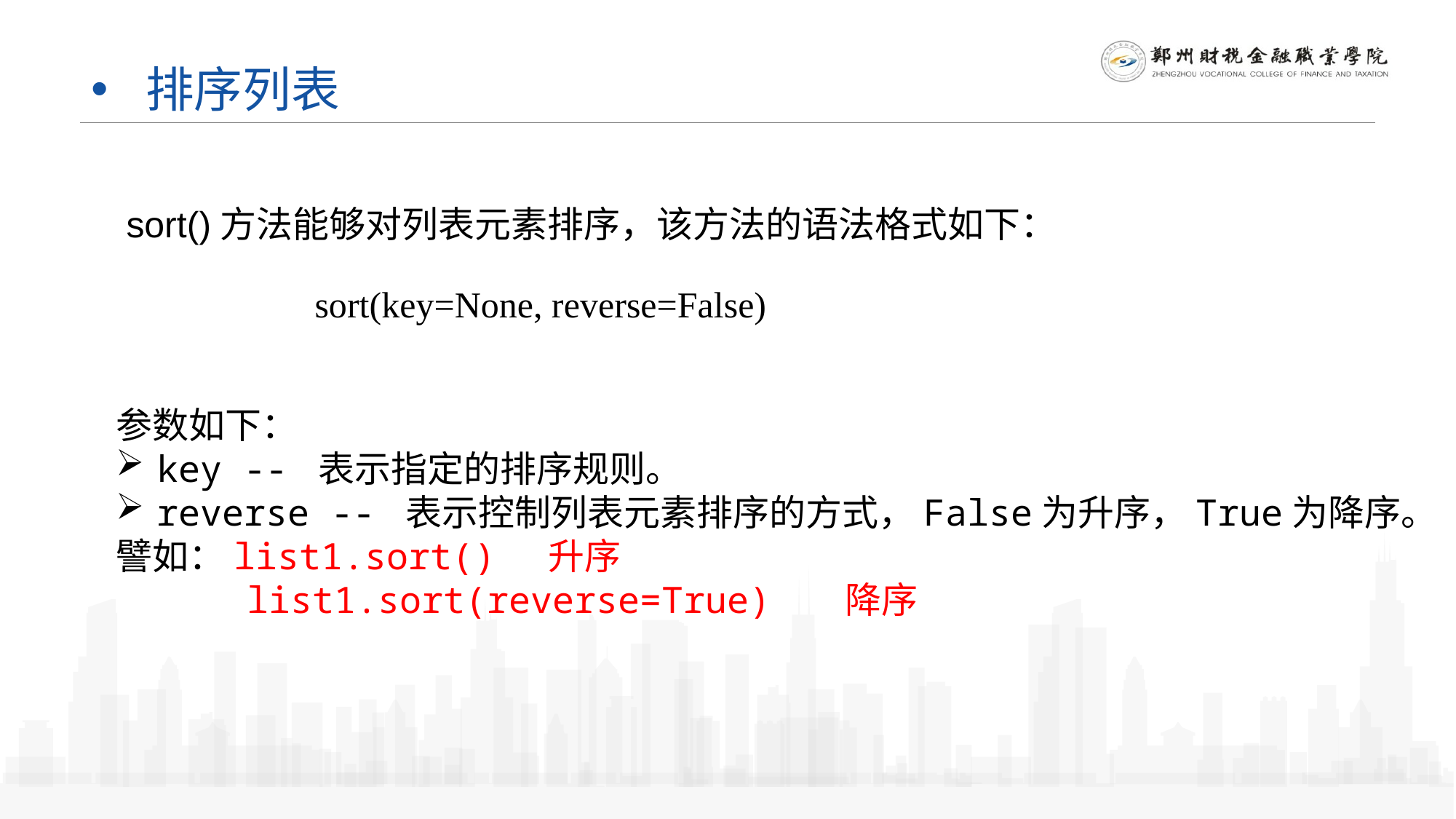

# 排序列表
sort()方法能够对列表元素排序，该方法的语法格式如下：
sort(key=None, reverse=False)
参数如下：
key -- 表示指定的排序规则。
reverse -- 表示控制列表元素排序的方式，False为升序，True为降序。
譬如：list1.sort()  升序
      list1.sort(reverse=True)   降序